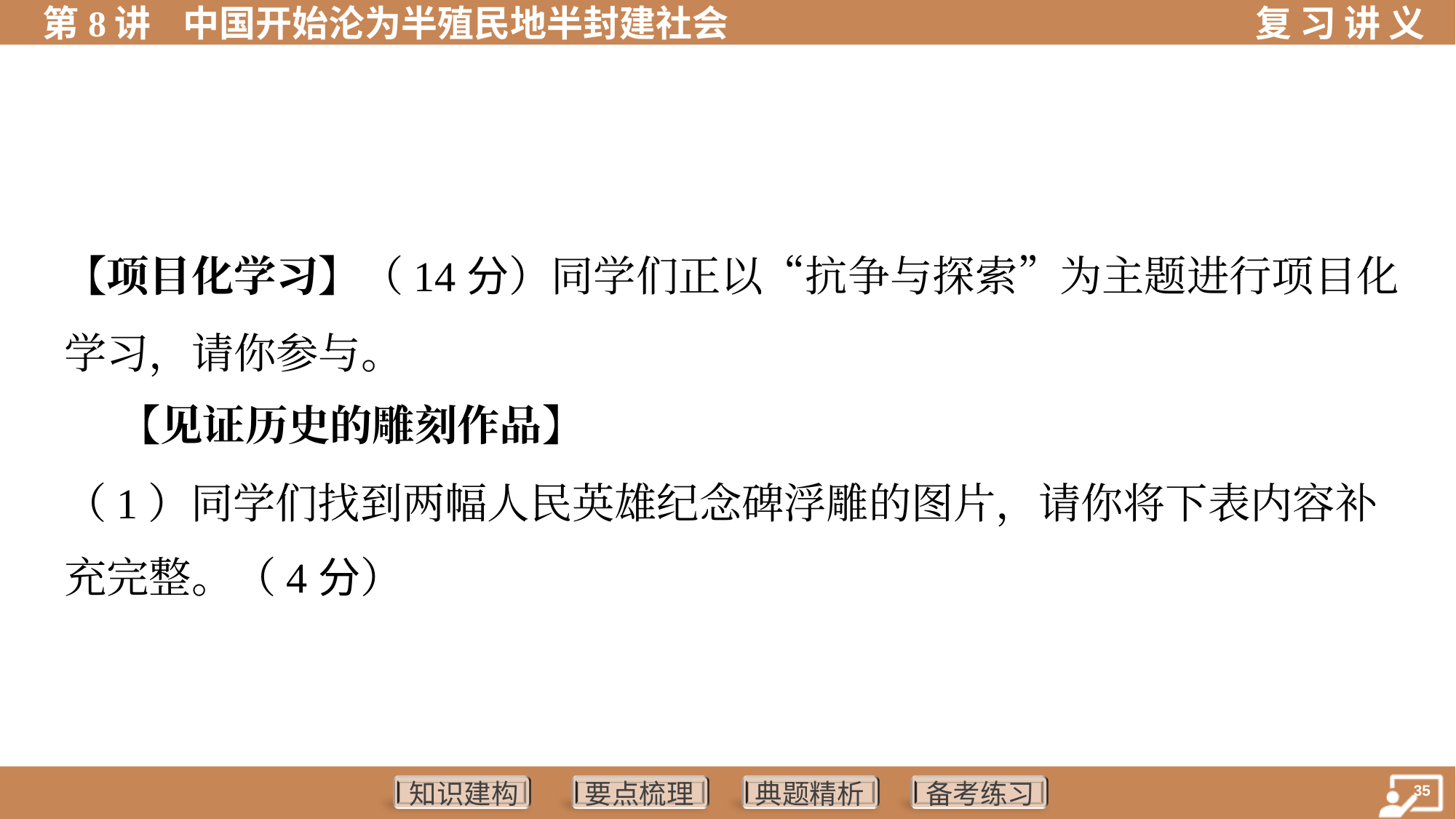

【项目化学习】（14分）同学们正以“抗争与探索”为主题进行项目化
学习，请你参与。
    【见证历史的雕刻作品】
（1）同学们找到两幅人民英雄纪念碑浮雕的图片，请你将下表内容补
充完整。（4分）